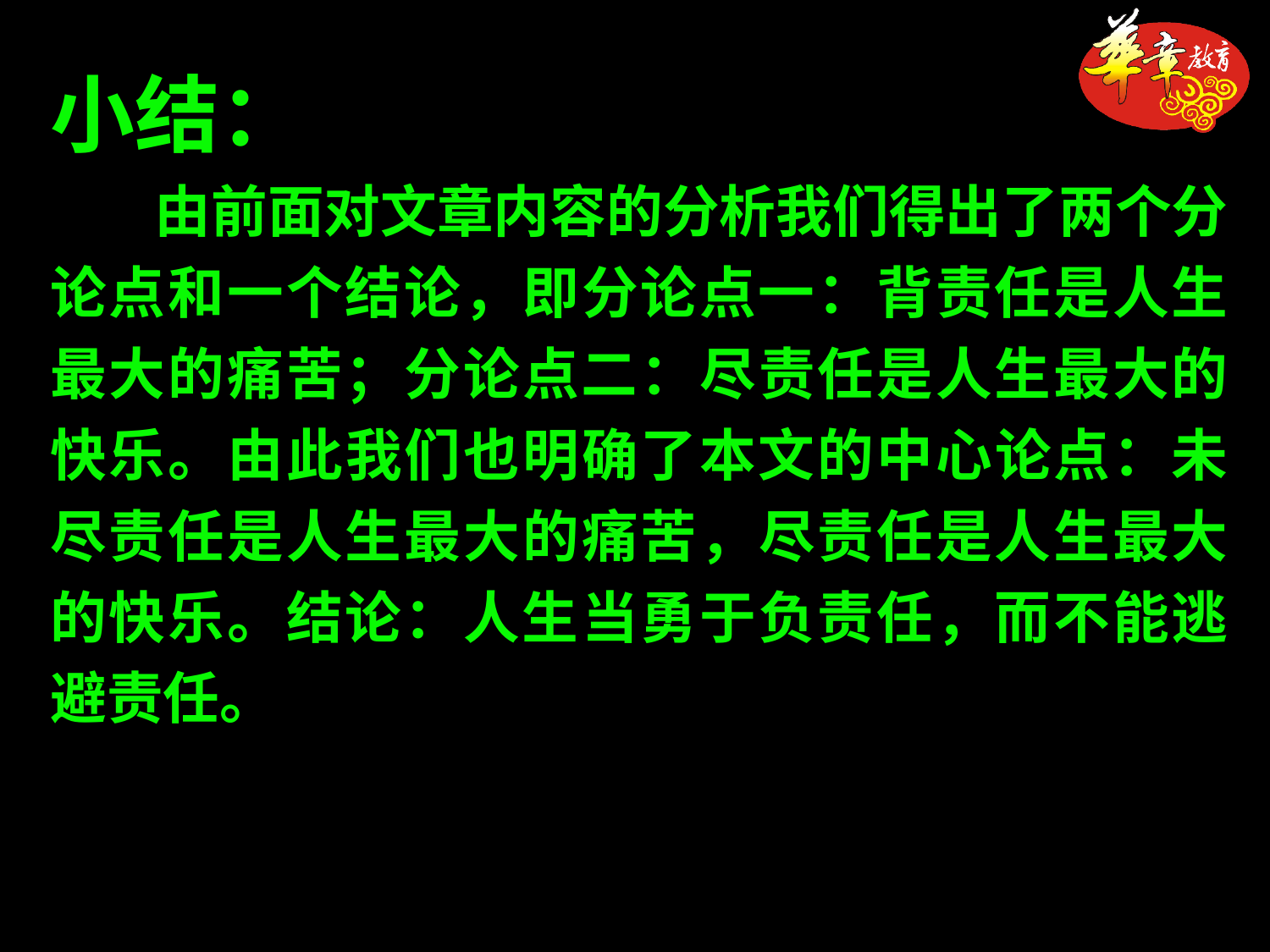

小结：
       由前面对文章内容的分析我们得出了两个分论点和一个结论，即分论点一：背责任是人生最大的痛苦；分论点二：尽责任是人生最大的快乐。由此我们也明确了本文的中心论点：未尽责任是人生最大的痛苦，尽责任是人生最大的快乐。结论：人生当勇于负责任，而不能逃避责任。